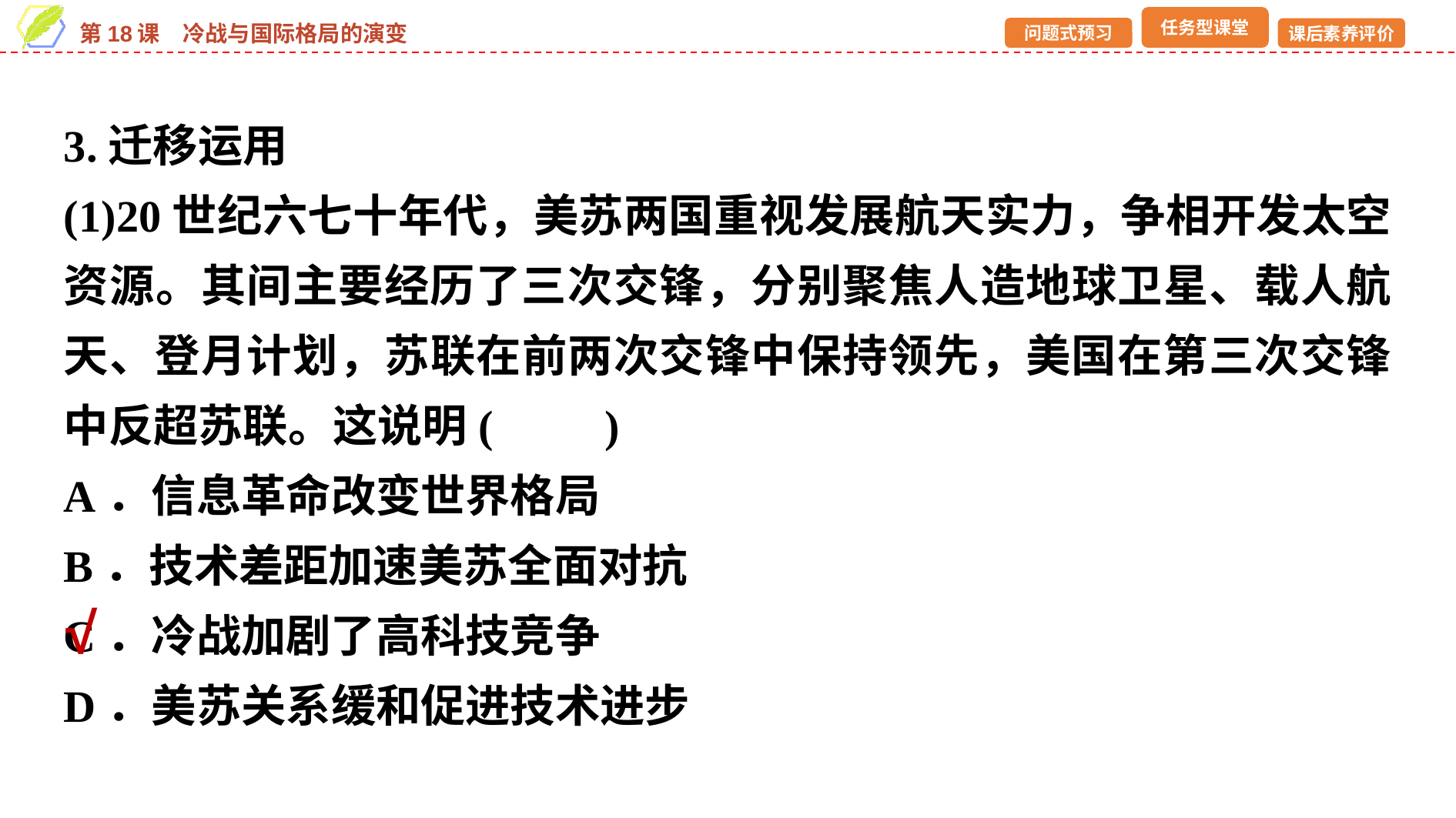

3.迁移运用
(1)20世纪六七十年代，美苏两国重视发展航天实力，争相开发太空资源。其间主要经历了三次交锋，分别聚焦人造地球卫星、载人航天、登月计划，苏联在前两次交锋中保持领先，美国在第三次交锋中反超苏联。这说明(　　)
A．信息革命改变世界格局
B．技术差距加速美苏全面对抗
C．冷战加剧了高科技竞争
D．美苏关系缓和促进技术进步
√